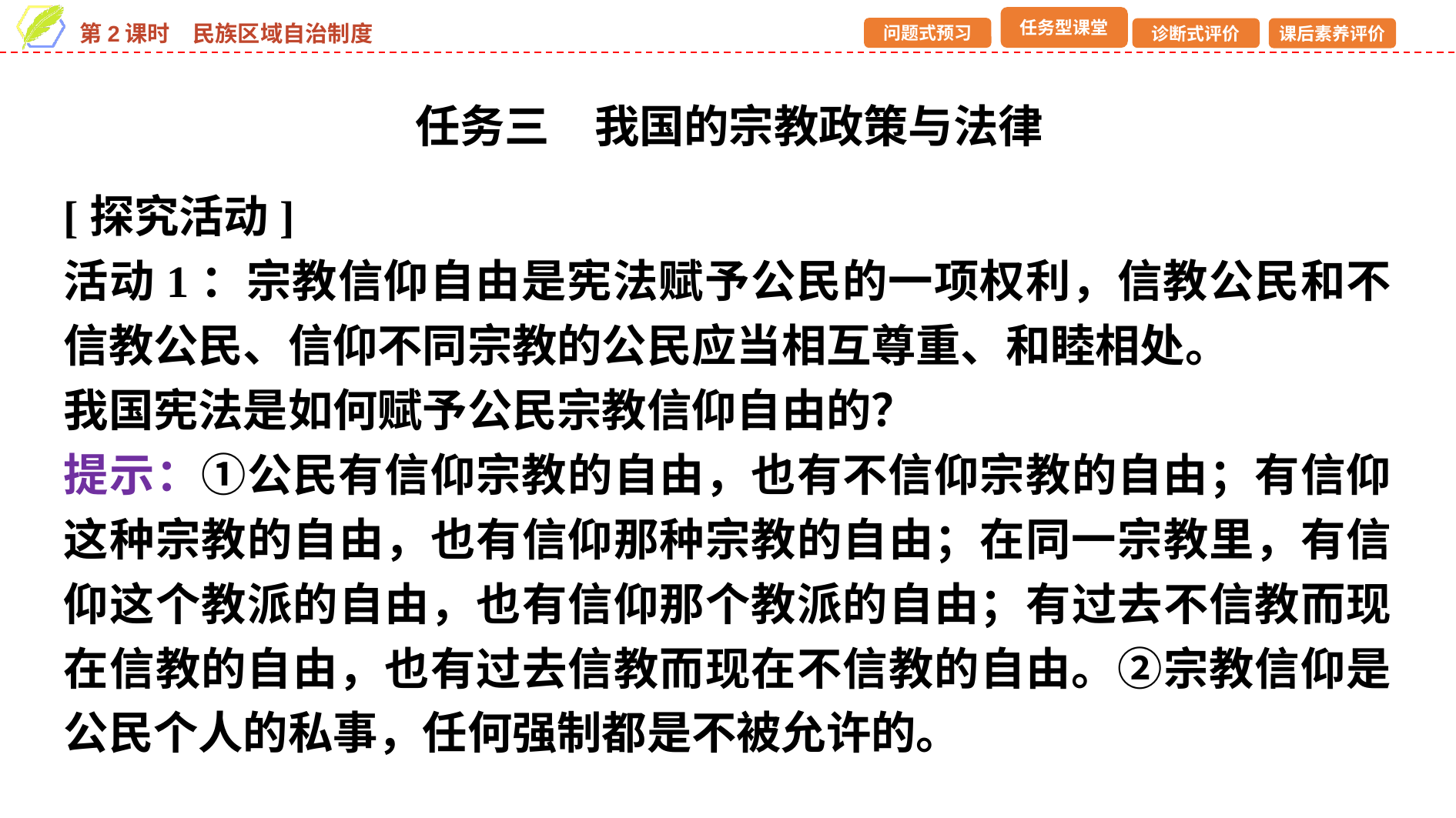

任务三　我国的宗教政策与法律
[探究活动]
活动1：宗教信仰自由是宪法赋予公民的一项权利，信教公民和不信教公民、信仰不同宗教的公民应当相互尊重、和睦相处。
我国宪法是如何赋予公民宗教信仰自由的？
提示：①公民有信仰宗教的自由，也有不信仰宗教的自由；有信仰这种宗教的自由，也有信仰那种宗教的自由；在同一宗教里，有信仰这个教派的自由，也有信仰那个教派的自由；有过去不信教而现在信教的自由，也有过去信教而现在不信教的自由。②宗教信仰是公民个人的私事，任何强制都是不被允许的。